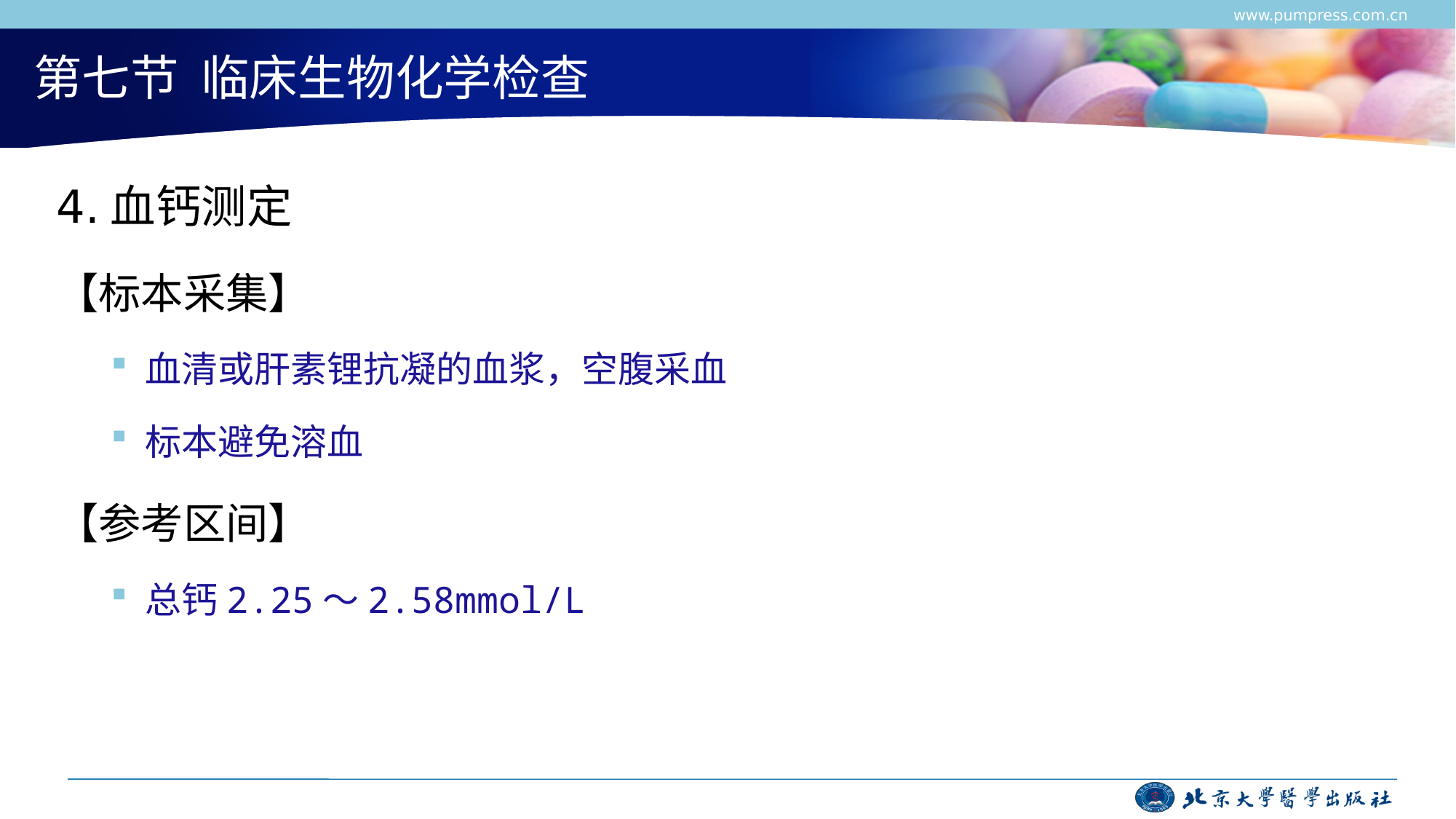

www.pumpress.com.cn
# 第七节  临床生物化学检查
4.血钙测定
【标本采集】
血清或肝素锂抗凝的血浆，空腹采血
标本避免溶血
【参考区间】
总钙2.25～2.58mmol/L